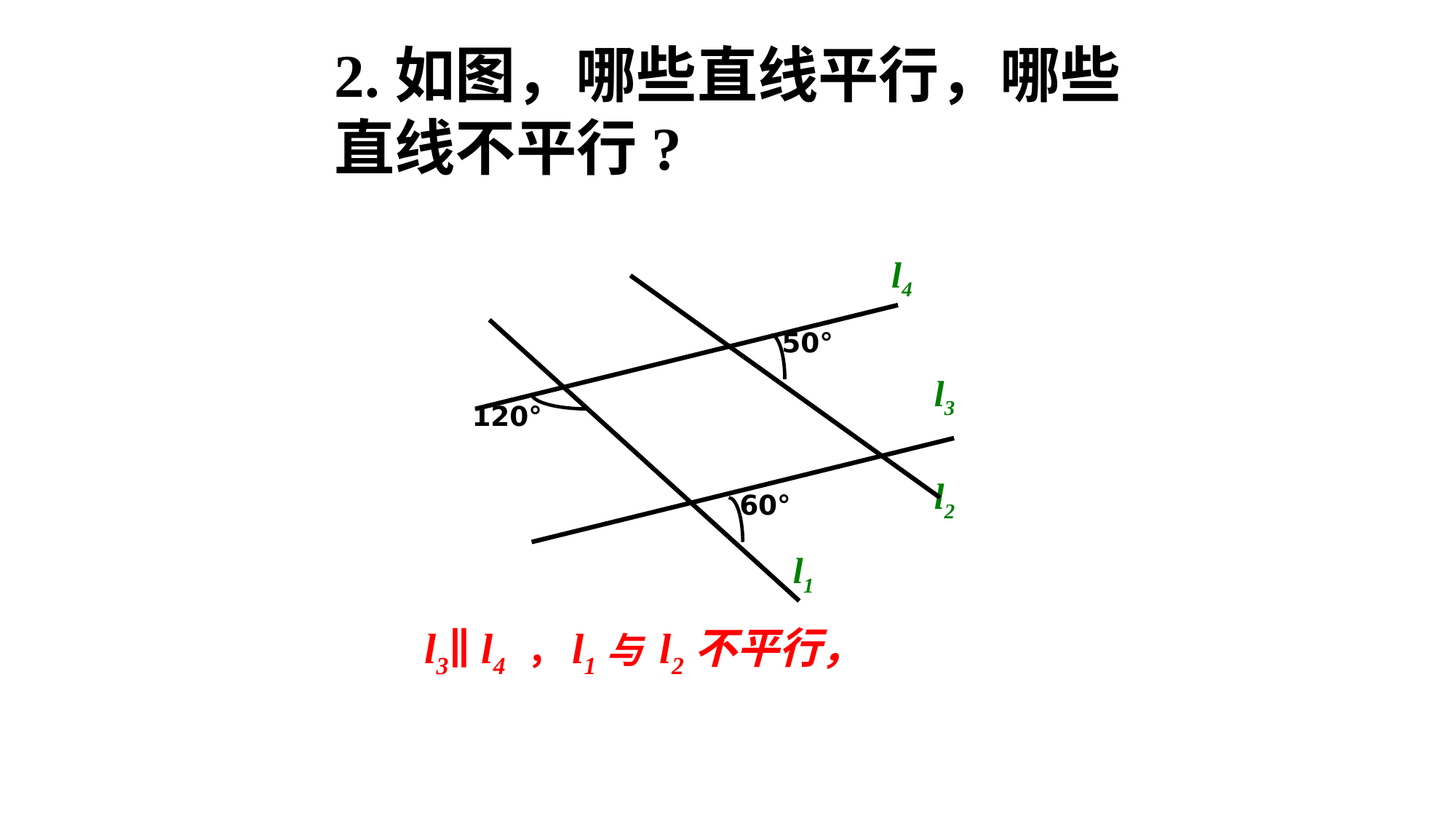

2.如图，哪些直线平行，哪些直线不平行?
  l4

50°

120°

60°

  l1
  l3

  l2
 l3∥ l4 ，l1与 l2不平行，